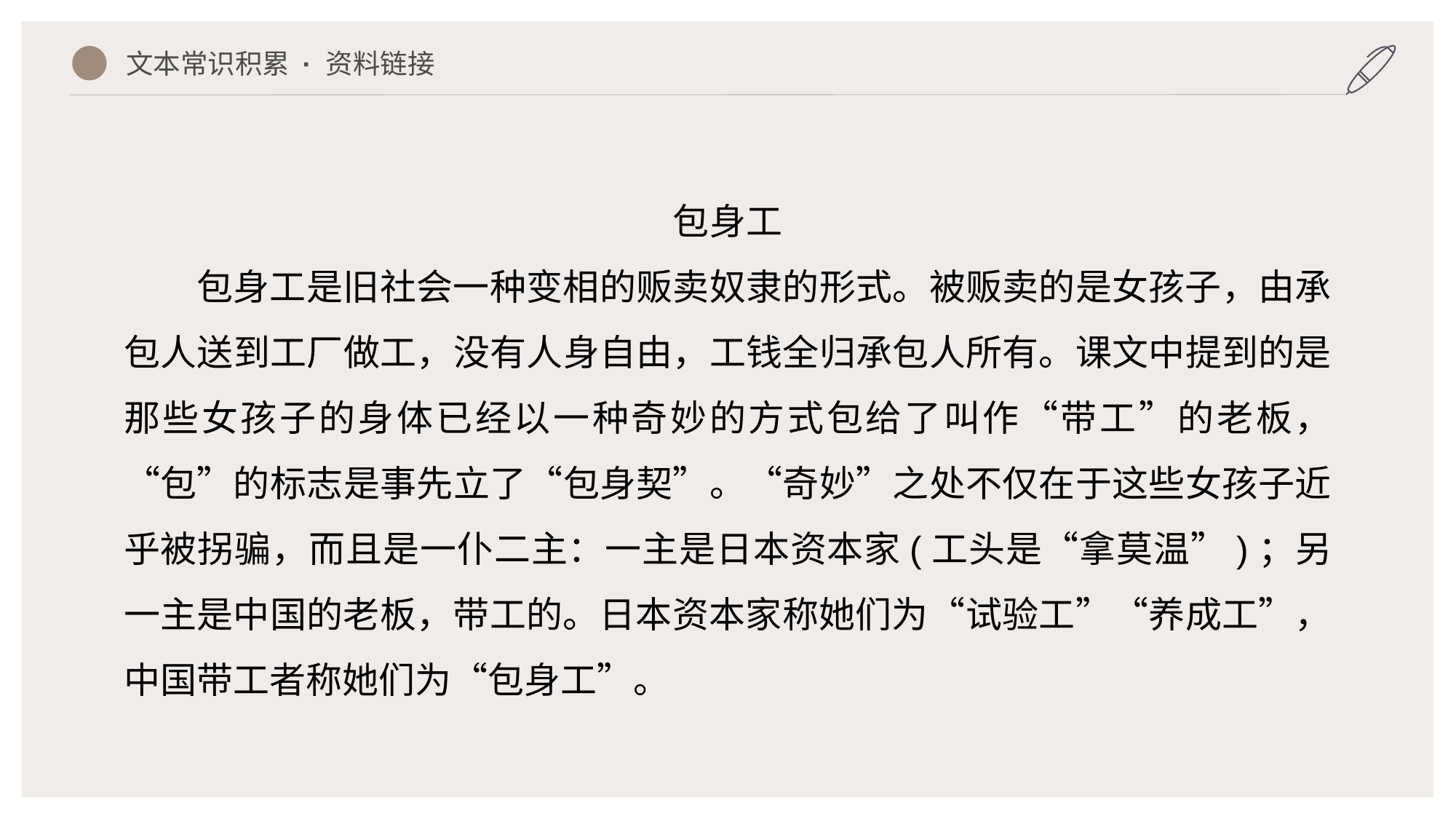

文本常识积累 · 资料链接

包身工
包身工是旧社会一种变相的贩卖奴隶的形式。被贩卖的是女孩子，由承包人送到工厂做工，没有人身自由，工钱全归承包人所有。课文中提到的是那些女孩子的身体已经以一种奇妙的方式包给了叫作“带工”的老板，“包”的标志是事先立了“包身契”。“奇妙”之处不仅在于这些女孩子近乎被拐骗，而且是一仆二主：一主是日本资本家(工头是“拿莫温”)；另一主是中国的老板，带工的。日本资本家称她们为“试验工”“养成工”，中国带工者称她们为“包身工”。